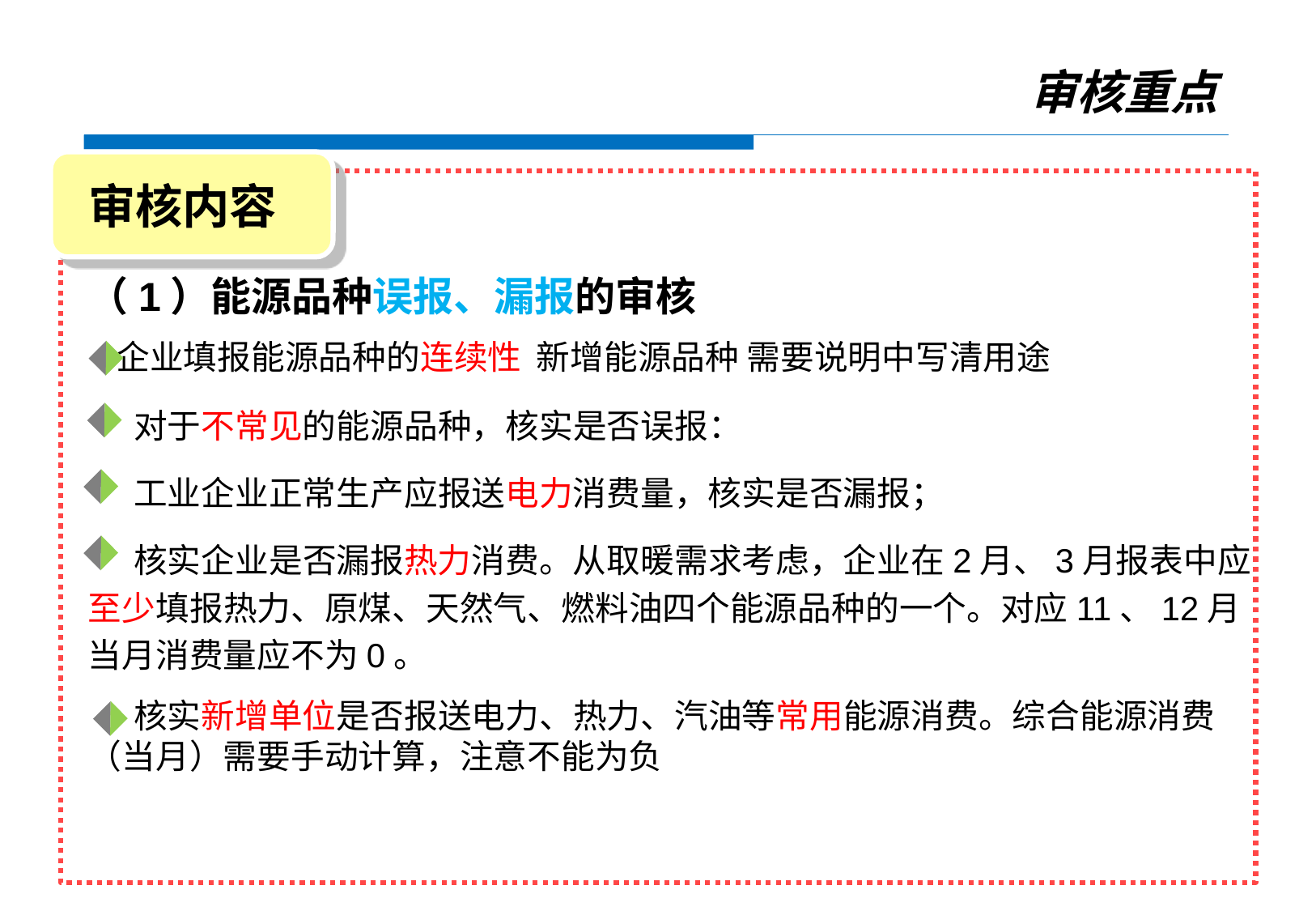

审核重点

审核内容

（1）能源品种误报、漏报的审核
  企业填报能源品种的连续性  新增能源品种 需要说明中写清用途
     对于不常见的能源品种，核实是否误报：
     工业企业正常生产应报送电力消费量，核实是否漏报；
     核实企业是否漏报热力消费。从取暖需求考虑，企业在2月、3月报表中应至少填报热力、原煤、天然气、燃料油四个能源品种的一个。对应11、12月当月消费量应不为0。
     核实新增单位是否报送电力、热力、汽油等常用能源消费。综合能源消费（当月）需要手动计算，注意不能为负